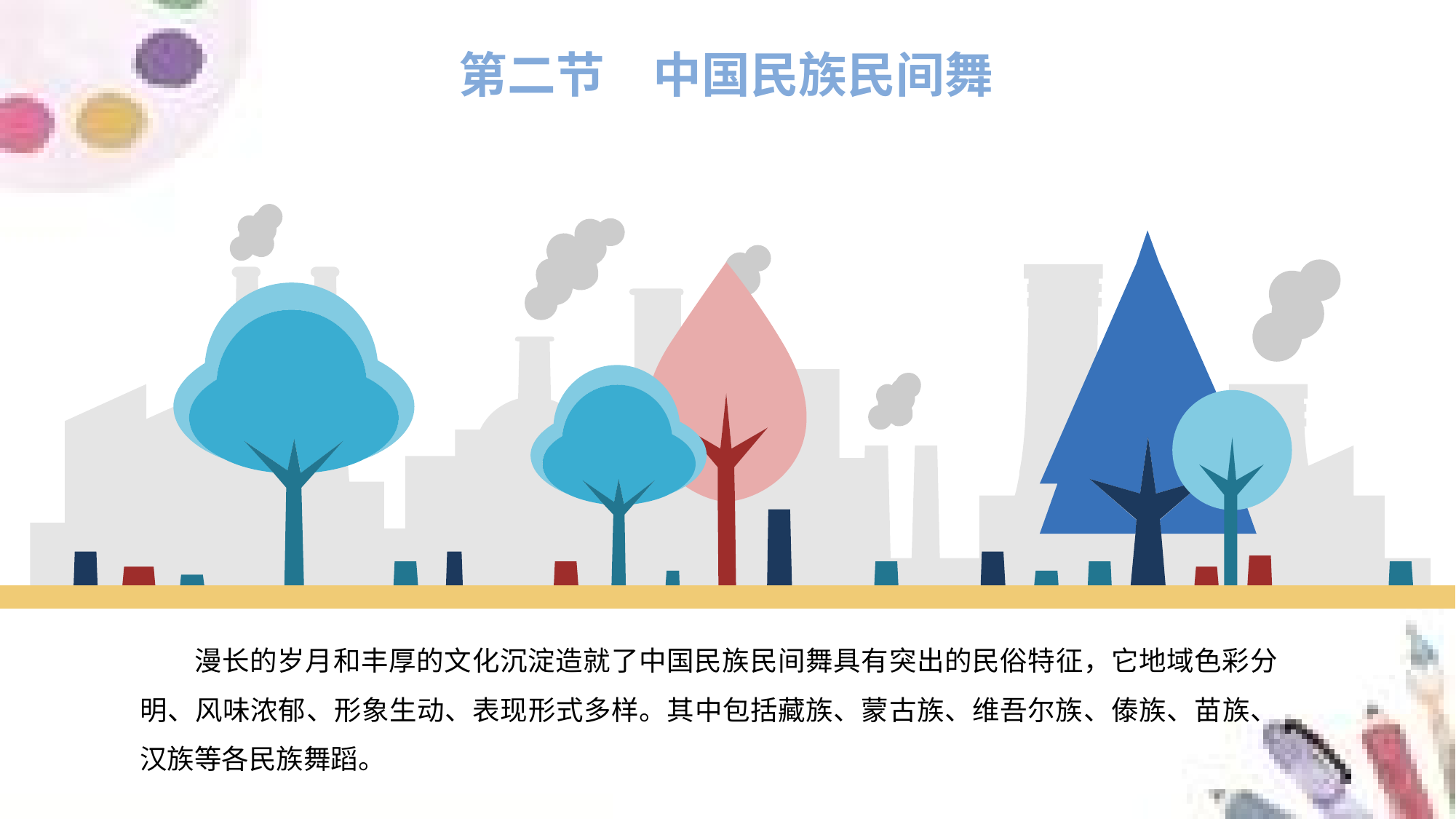

第二节　中国民族民间舞

漫长的岁月和丰厚的文化沉淀造就了中国民族民间舞具有突出的民俗特征，它地域色彩分明、风味浓郁、形象生动、表现形式多样。其中包括藏族、蒙古族、维吾尔族、傣族、苗族、汉族等各民族舞蹈。